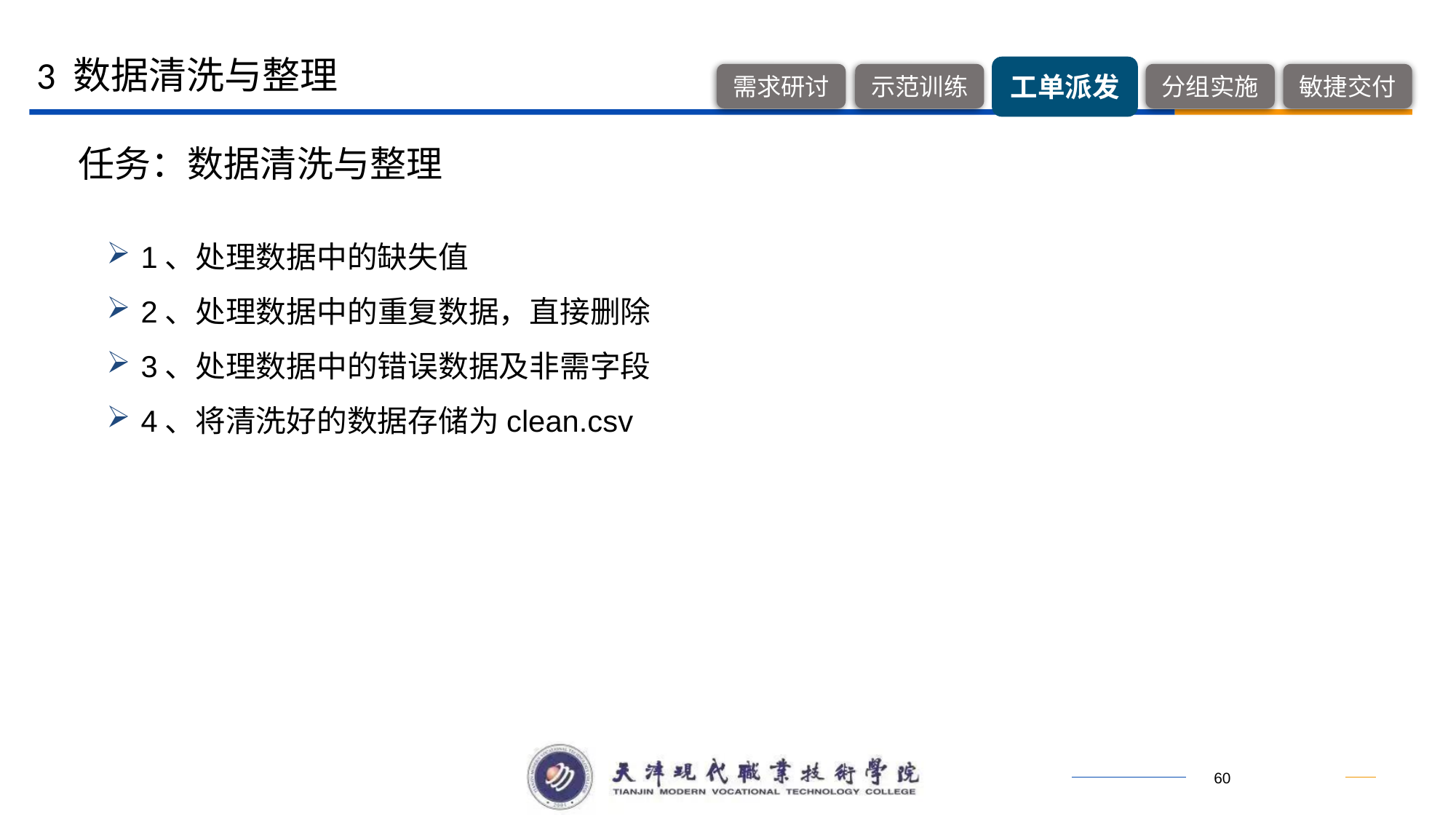

3 数据清洗与整理

任务：数据清洗与整理
1、处理数据中的缺失值
2、处理数据中的重复数据，直接删除
3、处理数据中的错误数据及非需字段
4、将清洗好的数据存储为clean.csv